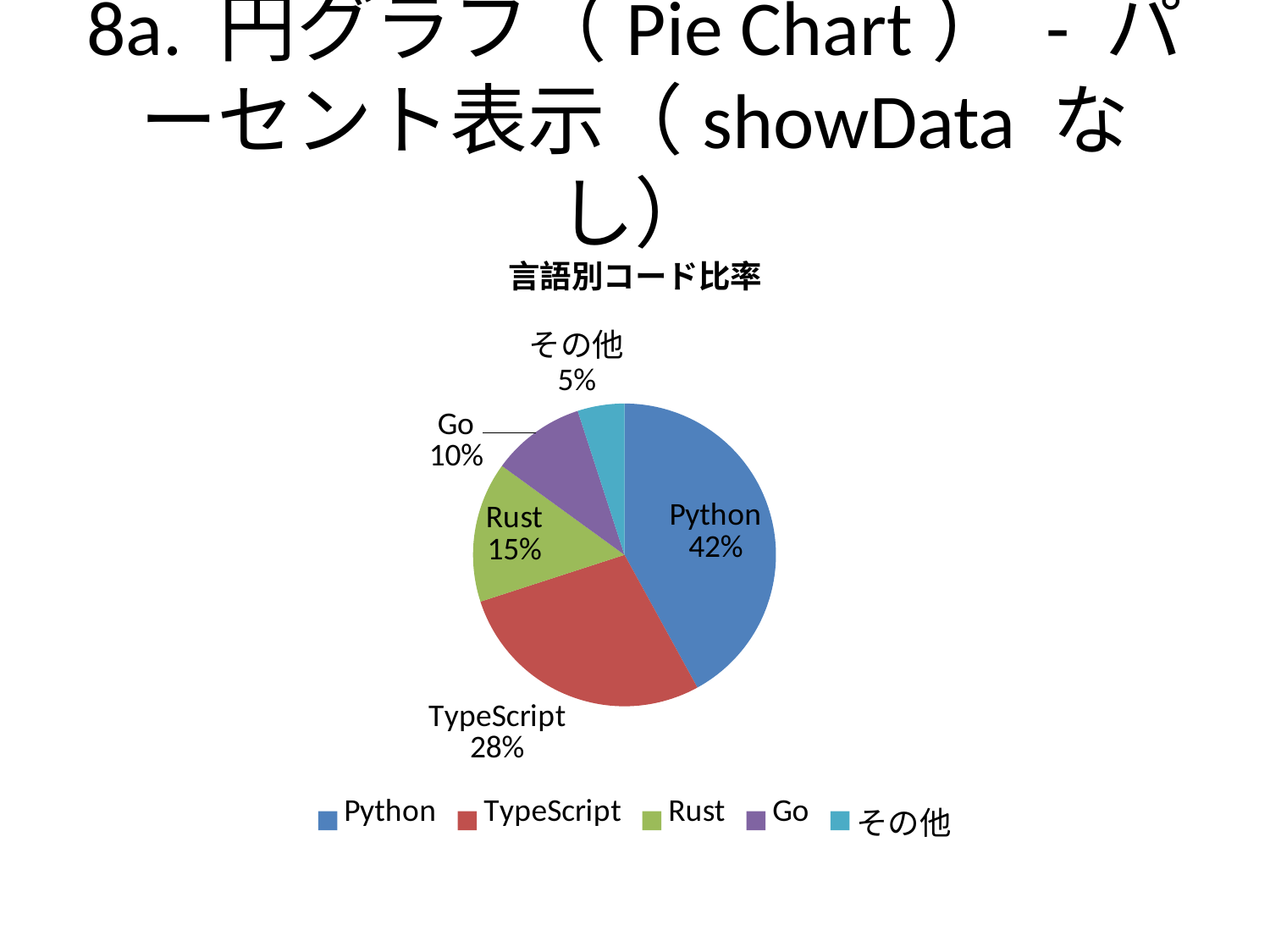

# 8a. 円グラフ（Pie Chart） - パーセント表示（showData なし）

### Chart: 言語別コード比率

| Category |  |
|---|---|
| Python | 42.0 |
| TypeScript | 28.0 |
| Rust | 15.0 |
| Go | 10.0 |
| その他 | 5.0 |